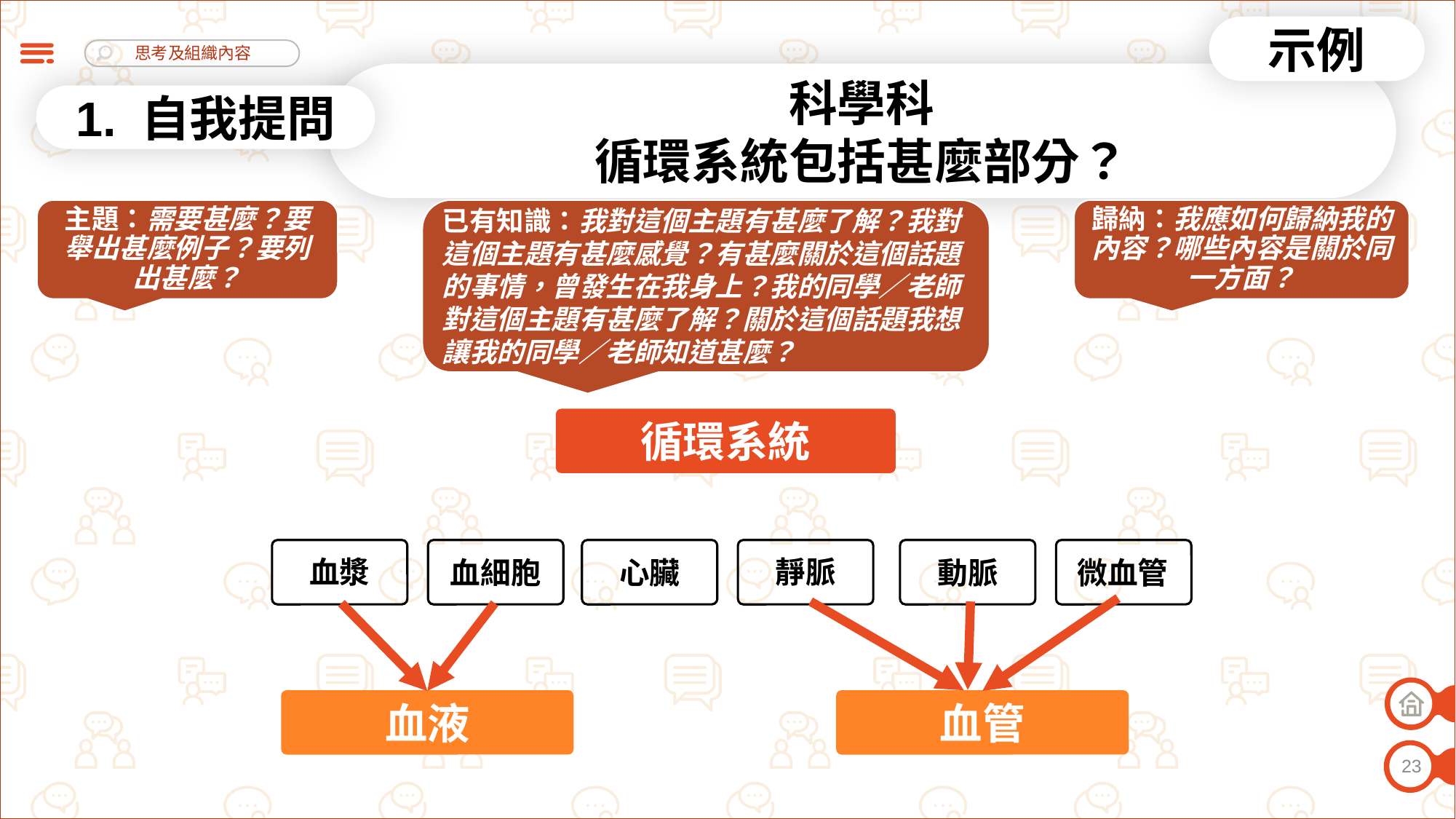

示例
科學科
循環系統包括甚麼部分？
1. 自我提問
已有知識：我對這個主題有甚麼了解？我對這個主題有甚麼感覺？有甚麼關於這個話題的事情，曾發生在我身上？我的同學／老師對這個主題有甚麼了解？關於這個話題我想讓我的同學／老師知道甚麼？
主題：需要甚麼？要舉出甚麼例子？要列出甚麼？
歸納：我應如何歸納我的內容？哪些內容是關於同一方面？

循環系統

靜脈
血漿
動脈
微血管
心臟
血細胞

血液
血管
23